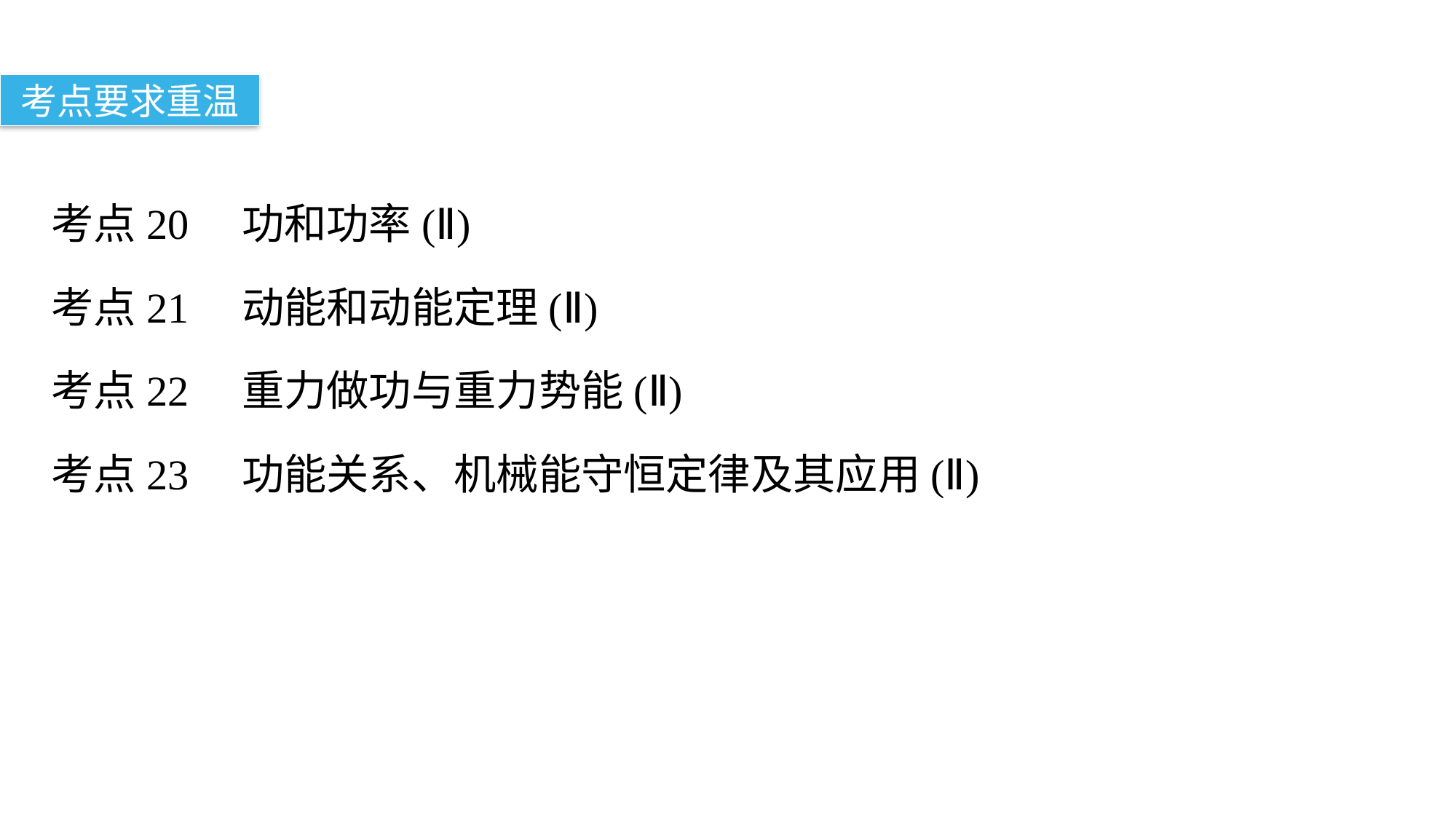

考点要求重温
考点20　功和功率(Ⅱ)
考点21　动能和动能定理(Ⅱ)
考点22　重力做功与重力势能(Ⅱ)
考点23　功能关系、机械能守恒定律及其应用(Ⅱ)